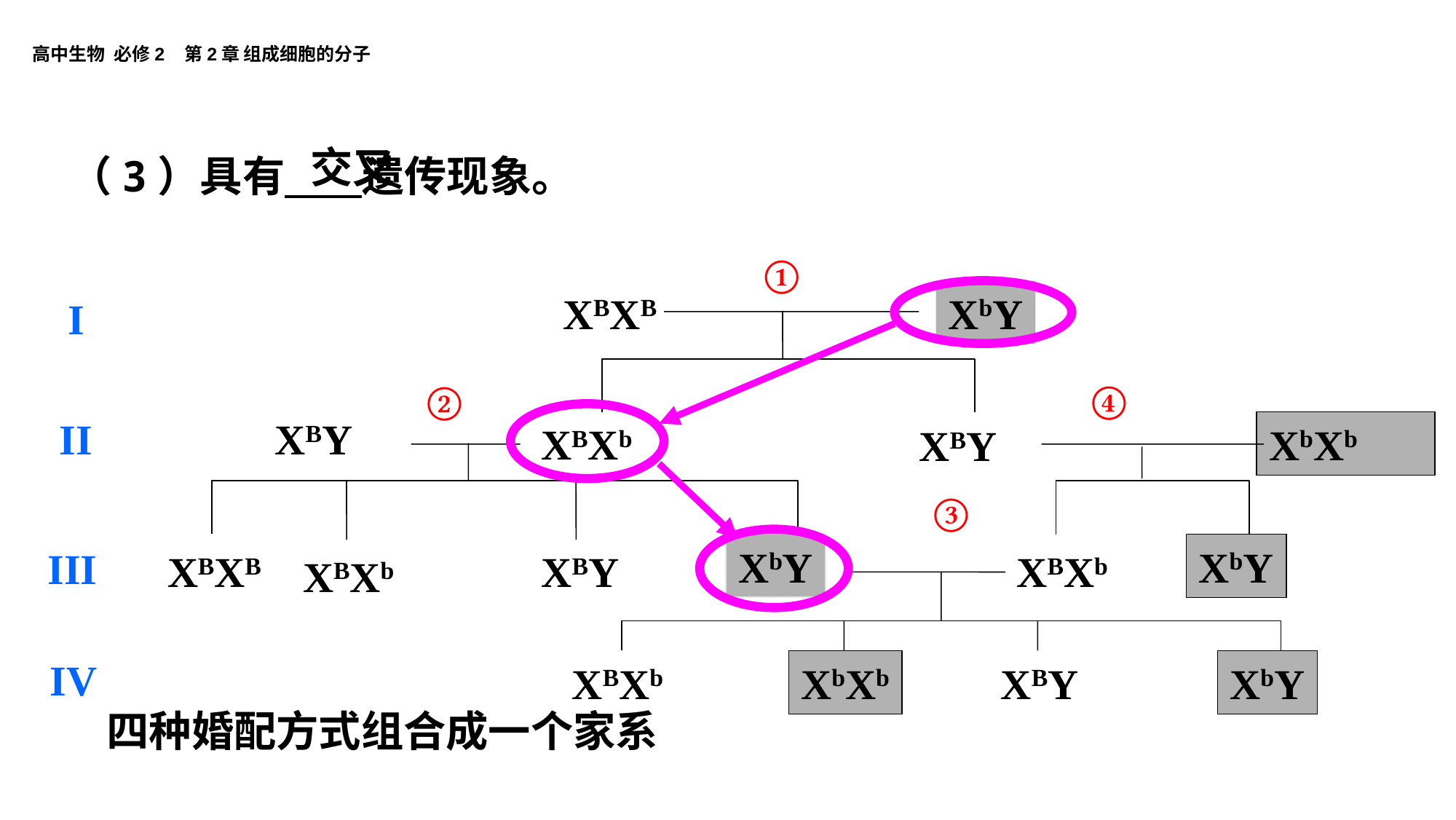

交叉
（3）具有        遗传现象。

①
XBXB

XbY
I
II
III
IV

④
②

XBY

XBXb
XbXb
XBY

③

XbY
XbY
XBXB
XBY
XBXb
XBXb

XBXb
XBY
XbXb
XbY
四种婚配方式组合成一个家系